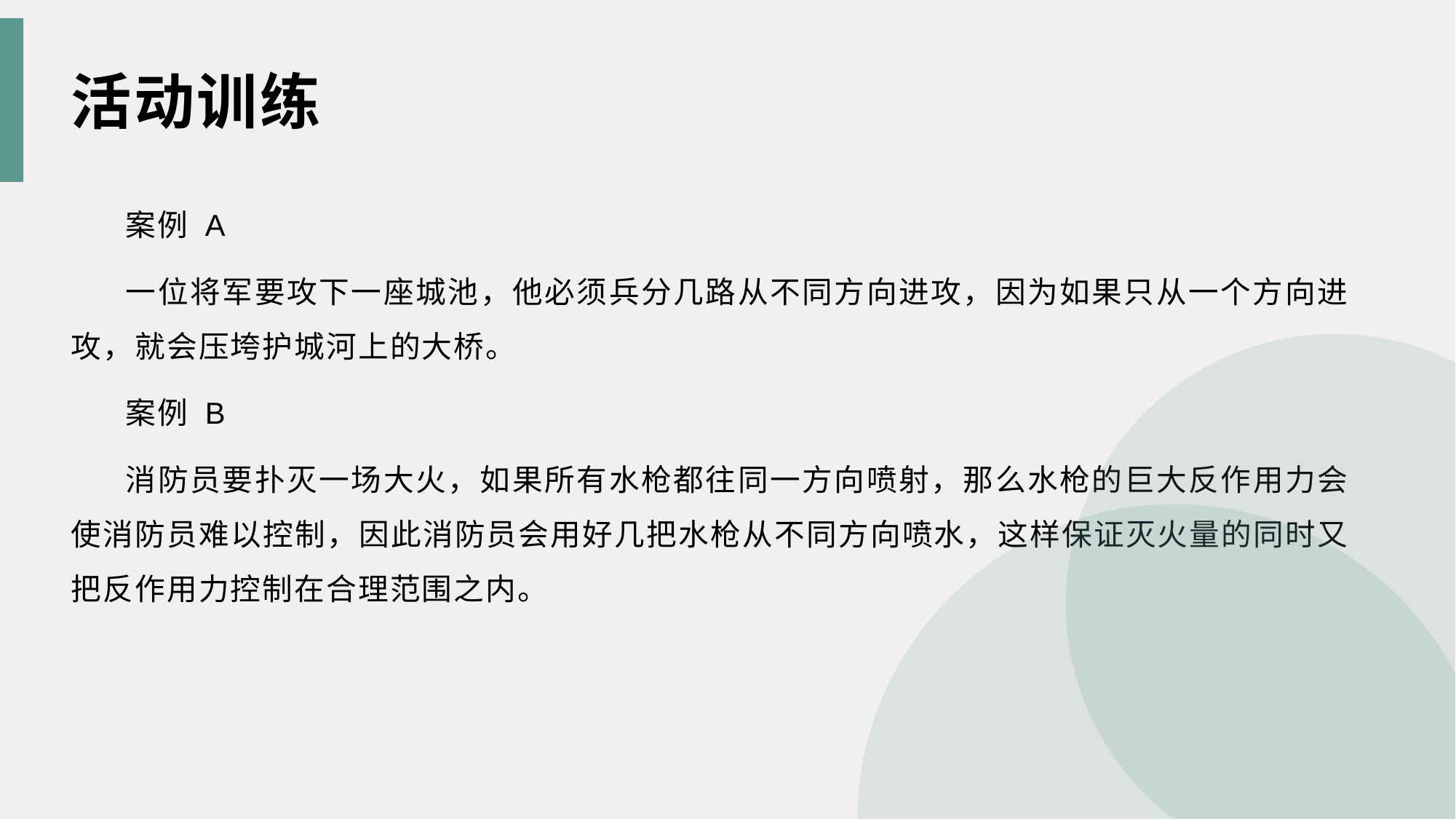

活动训练
案例 A
一位将军要攻下一座城池，他必须兵分几路从不同方向进攻，因为如果只从一个方向进攻，就会压垮护城河上的大桥。
案例 B
消防员要扑灭一场大火，如果所有水枪都往同一方向喷射，那么水枪的巨大反作用力会使消防员难以控制，因此消防员会用好几把水枪从不同方向喷水，这样保证灭火量的同时又把反作用力控制在合理范围之内。